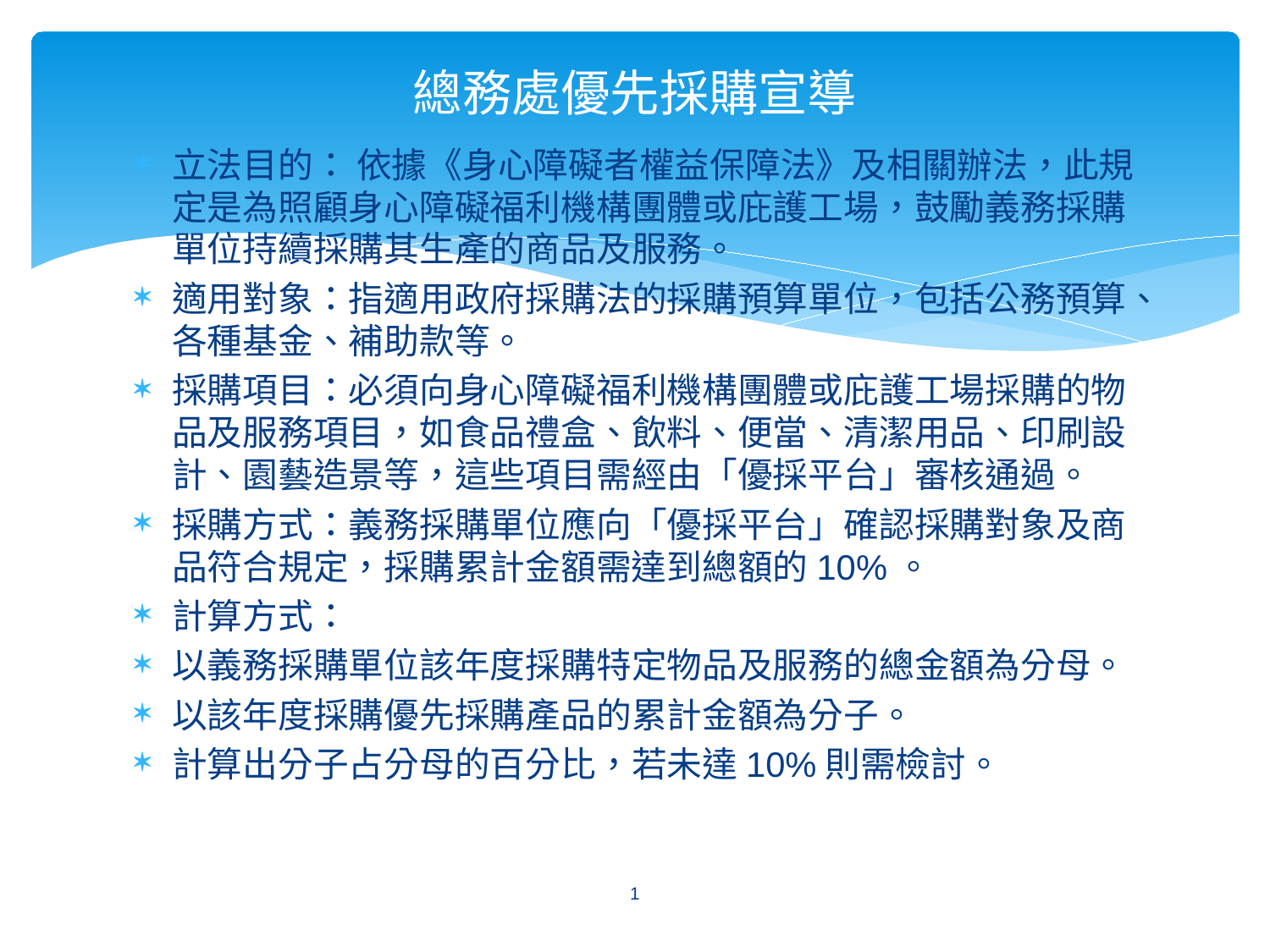

# 總務處優先採購宣導
立法目的： 依據《身心障礙者權益保障法》及相關辦法，此規定是為照顧身心障礙福利機構團體或庇護工場，鼓勵義務採購單位持續採購其生產的商品及服務。
適用對象：指適用政府採購法的採購預算單位，包括公務預算、各種基金、補助款等。
採購項目：必須向身心障礙福利機構團體或庇護工場採購的物品及服務項目，如食品禮盒、飲料、便當、清潔用品、印刷設計、園藝造景等，這些項目需經由「優採平台」審核通過。
採購方式：義務採購單位應向「優採平台」確認採購對象及商品符合規定，採購累計金額需達到總額的10%。
計算方式：
以義務採購單位該年度採購特定物品及服務的總金額為分母。
以該年度採購優先採購產品的累計金額為分子。
計算出分子占分母的百分比，若未達10%則需檢討。
1